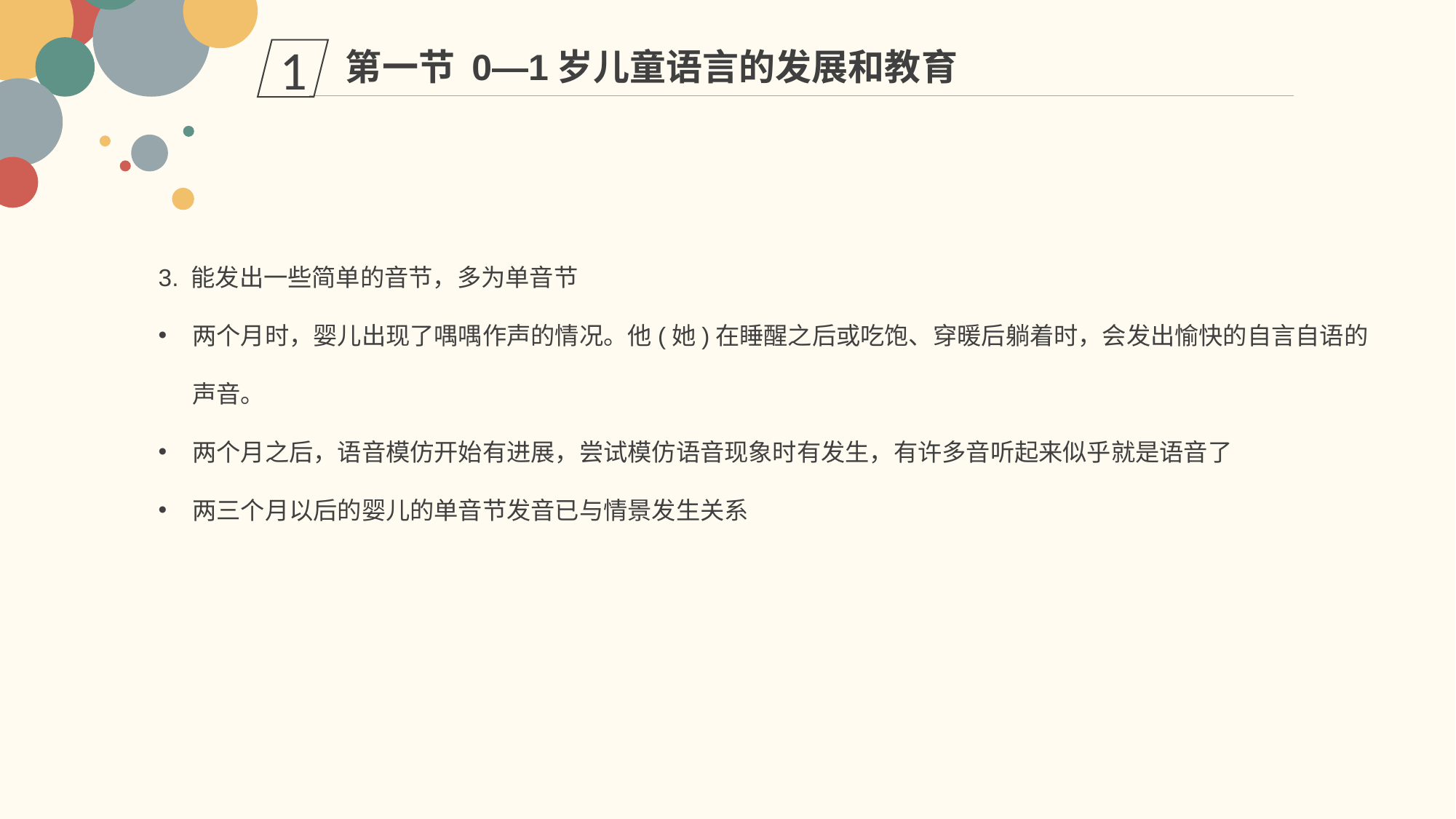

第一节 0—1岁儿童语言的发展和教育
1
3. 能发出一些简单的音节，多为单音节
两个月时，婴儿出现了喁喁作声的情况。他(她)在睡醒之后或吃饱、穿暖后躺着时，会发出愉快的自言自语的声音。
两个月之后，语音模仿开始有进展，尝试模仿语音现象时有发生，有许多音听起来似乎就是语音了
两三个月以后的婴儿的单音节发音已与情景发生关系